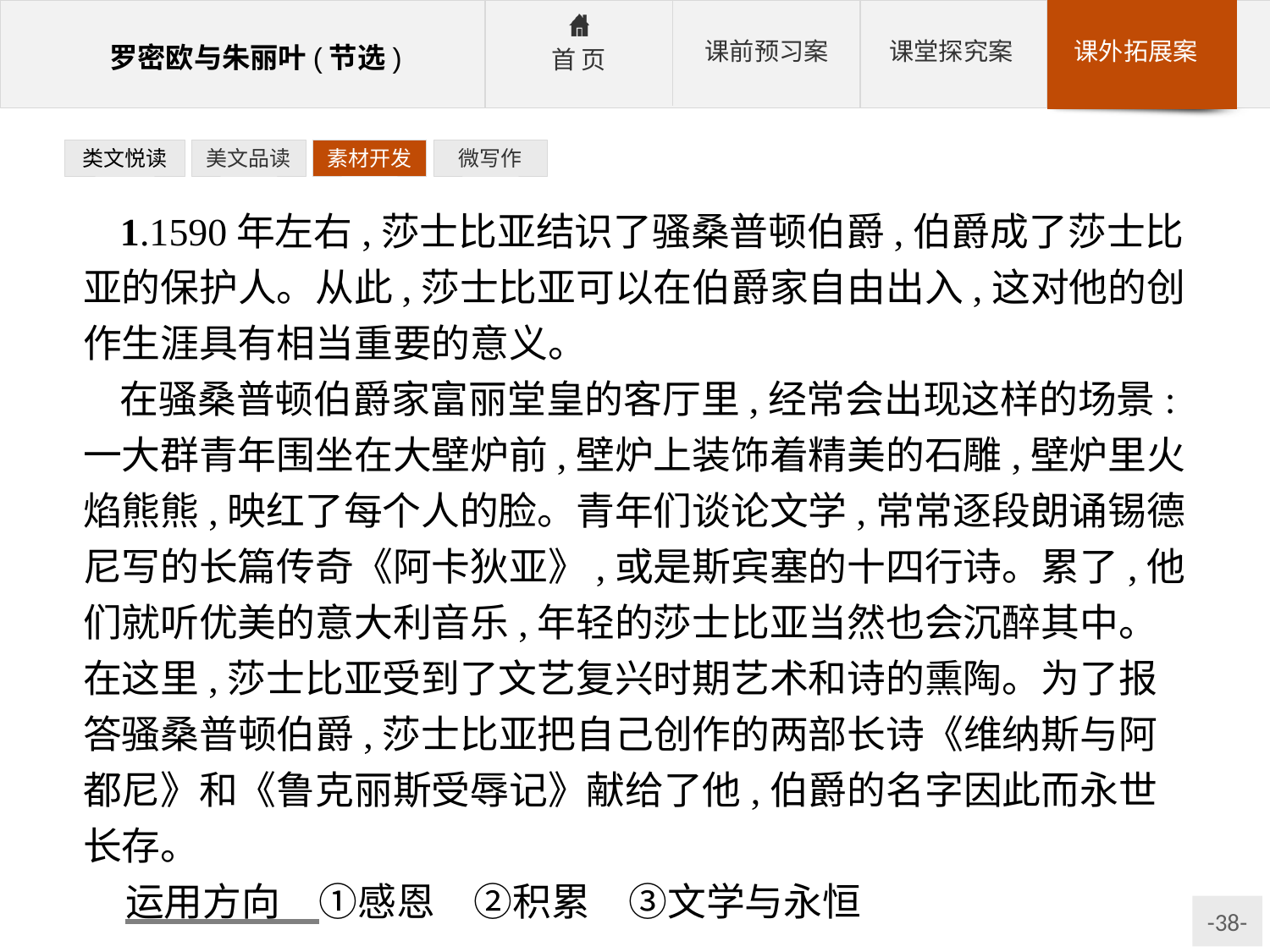

类文悦读
美文品读
素材开发
微写作
1.1590年左右,莎士比亚结识了骚桑普顿伯爵,伯爵成了莎士比亚的保护人。从此,莎士比亚可以在伯爵家自由出入,这对他的创作生涯具有相当重要的意义。
在骚桑普顿伯爵家富丽堂皇的客厅里,经常会出现这样的场景:一大群青年围坐在大壁炉前,壁炉上装饰着精美的石雕,壁炉里火焰熊熊,映红了每个人的脸。青年们谈论文学,常常逐段朗诵锡德尼写的长篇传奇《阿卡狄亚》,或是斯宾塞的十四行诗。累了,他们就听优美的意大利音乐,年轻的莎士比亚当然也会沉醉其中。在这里,莎士比亚受到了文艺复兴时期艺术和诗的熏陶。为了报答骚桑普顿伯爵,莎士比亚把自己创作的两部长诗《维纳斯与阿都尼》和《鲁克丽斯受辱记》献给了他,伯爵的名字因此而永世长存。
运用方向　①感恩　②积累　③文学与永恒